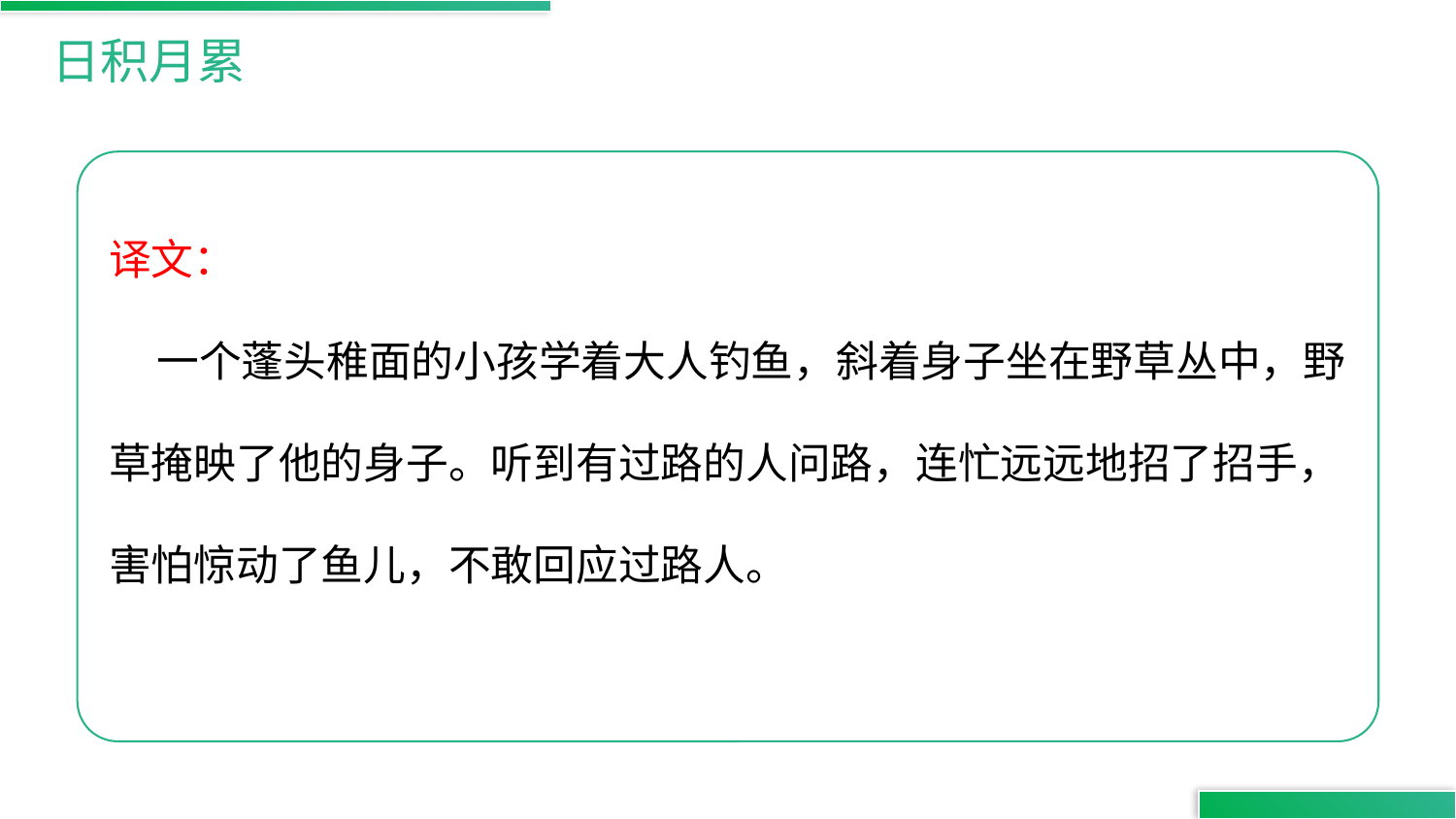

日积月累

译文：
    一个蓬头稚面的小孩学着大人钓鱼，斜着身子坐在野草丛中，野草掩映了他的身子。听到有过路的人问路，连忙远远地招了招手，害怕惊动了鱼儿，不敢回应过路人。